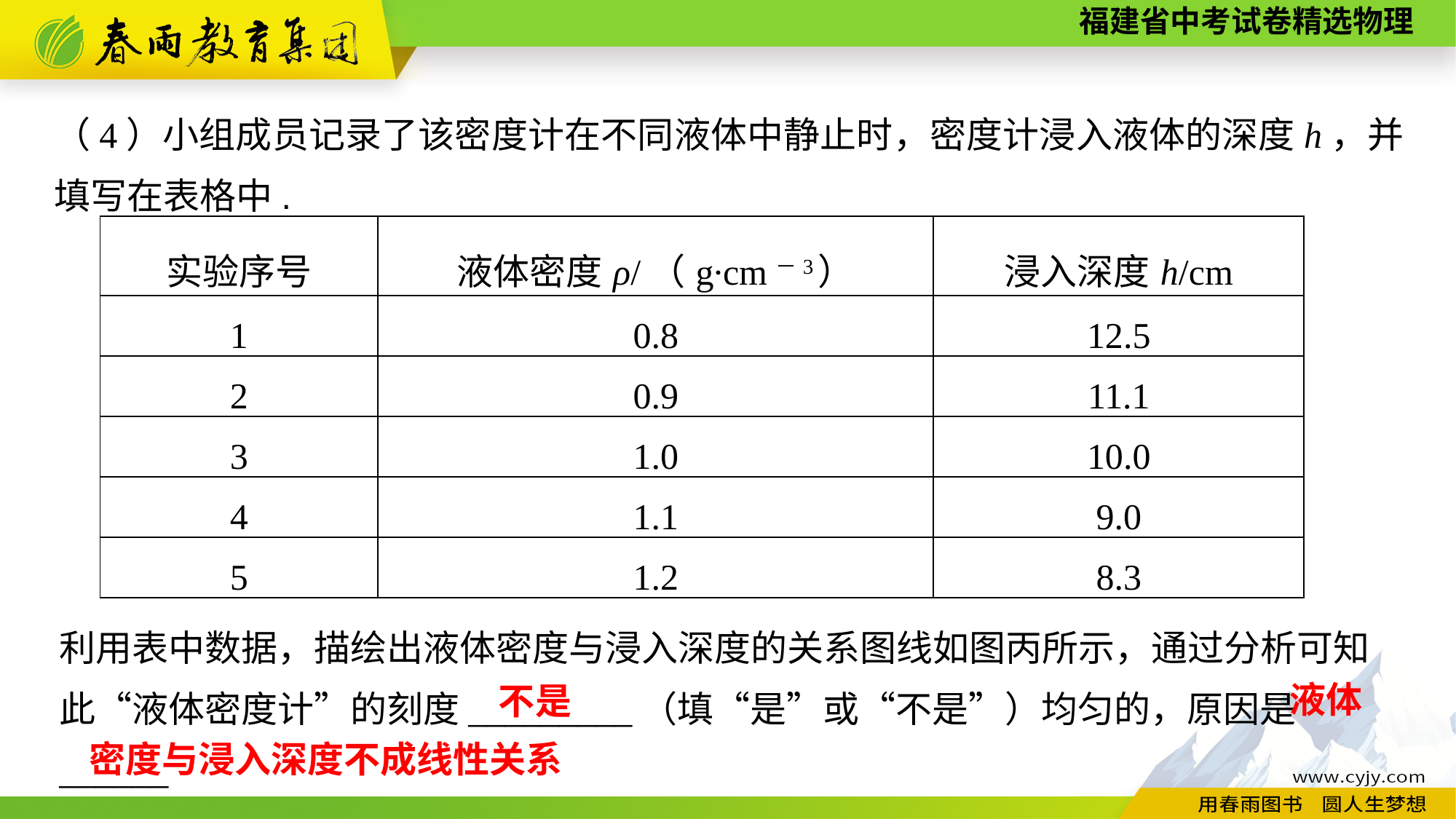

（4）小组成员记录了该密度计在不同液体中静止时，密度计浸入液体的深度h，并填写在表格中.
| 实验序号 | 液体密度ρ/（g∙cm－3） | 浸入深度h/cm |
| --- | --- | --- |
| 1 | 0.8 | 12.5 |
| 2 | 0.9 | 11.1 |
| 3 | 1.0 | 10.0 |
| 4 | 1.1 | 9.0 |
| 5 | 1.2 | 8.3 |
利用表中数据，描绘出液体密度与浸入深度的关系图线如图丙所示，通过分析可知此“液体密度计”的刻度_________（填“是”或“不是”）均匀的，原因是______
_______________________________.
液体
不是
密度与浸入深度不成线性关系